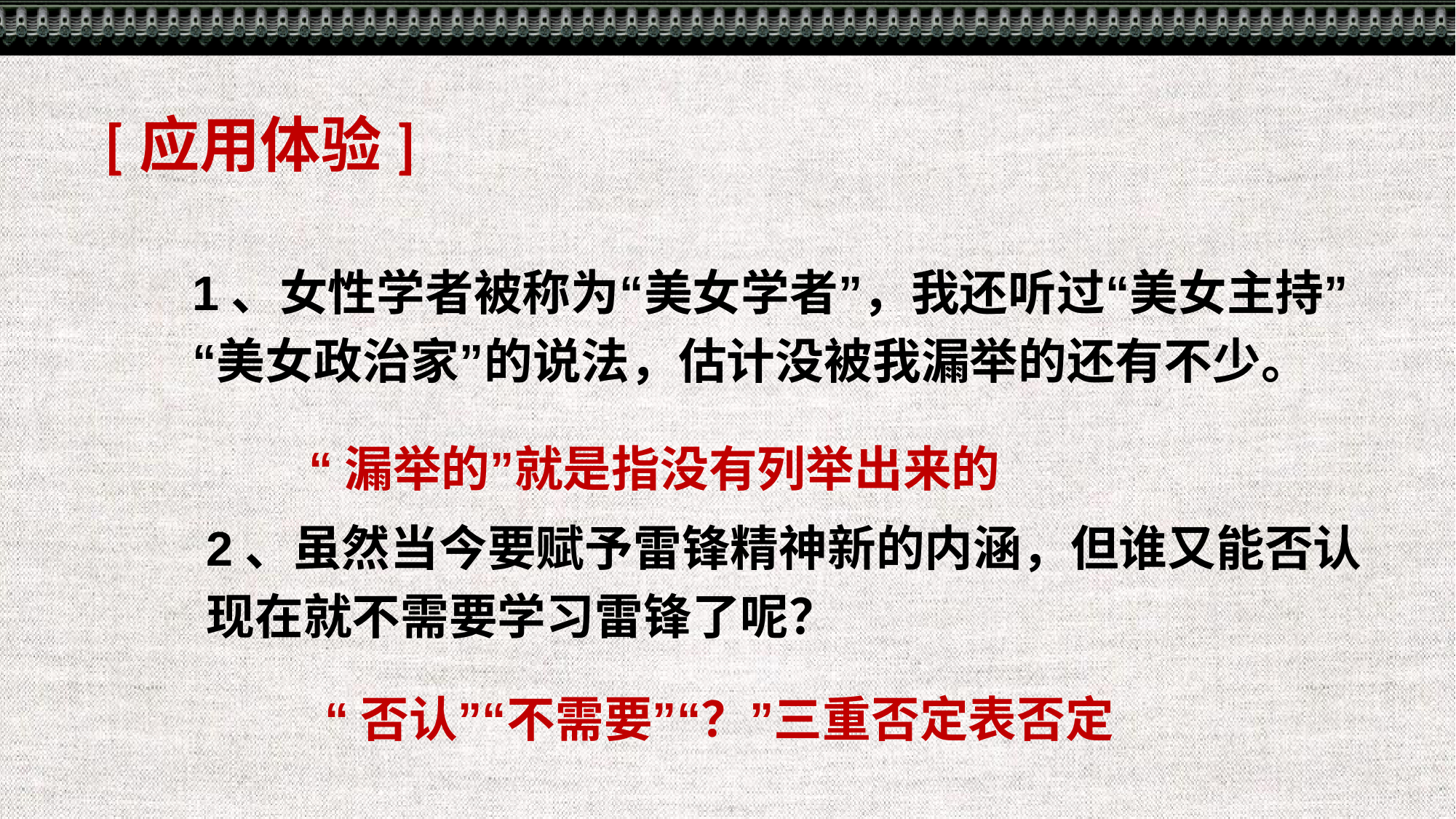

[应用体验]
1、女性学者被称为“美女学者”，我还听过“美女主持”“美女政治家”的说法，估计没被我漏举的还有不少。
“漏举的”就是指没有列举出来的
2、虽然当今要赋予雷锋精神新的内涵，但谁又能否认现在就不需要学习雷锋了呢？
“否认”“不需要”“？”三重否定表否定